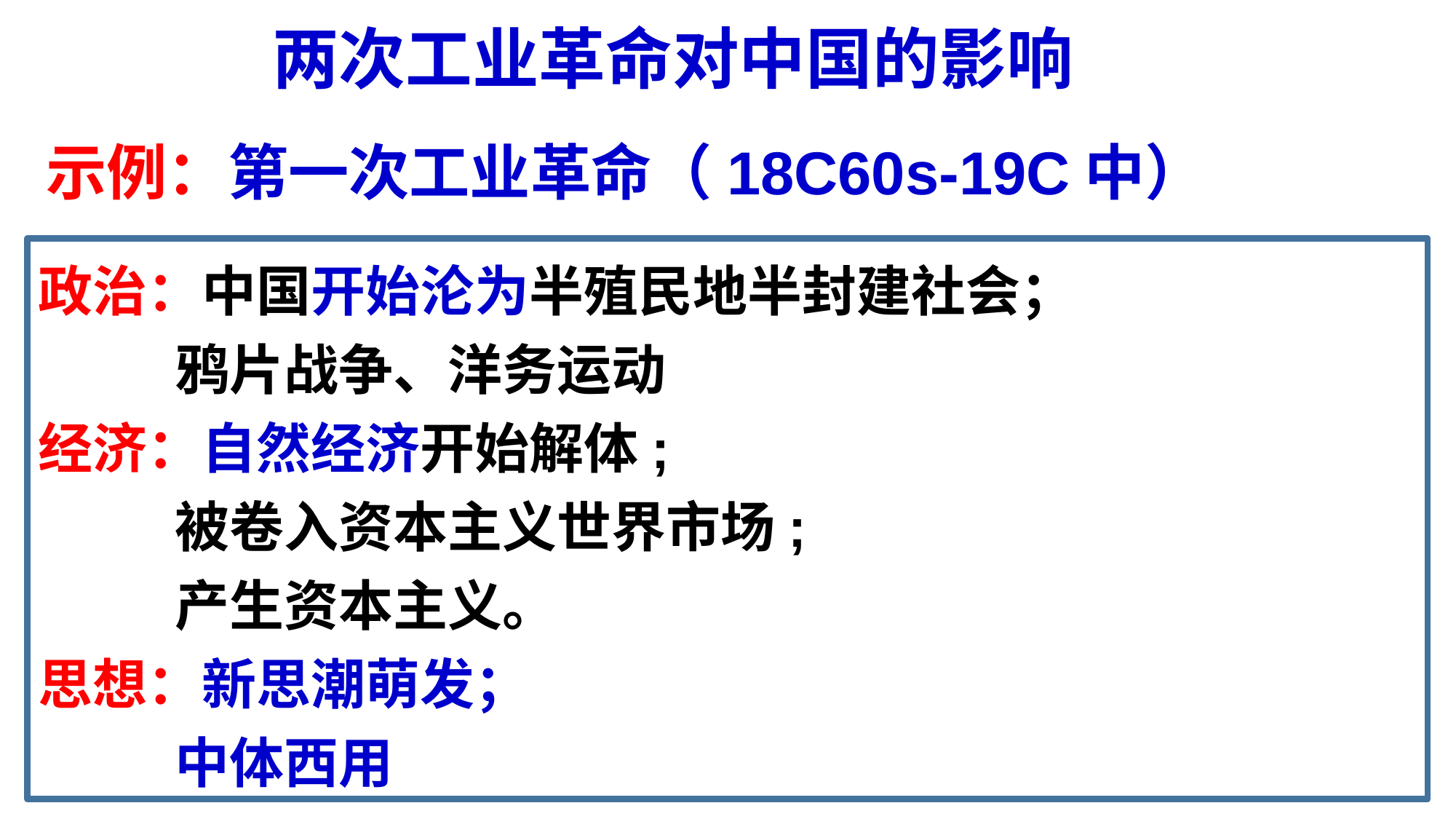

两次工业革命对中国的影响
示例：第一次工业革命（18C60s-19C中）
政治：中国开始沦为半殖民地半封建社会；
          鸦片战争、洋务运动
经济：自然经济开始解体;
          被卷入资本主义世界市场;
          产生资本主义。
思想：新思潮萌发；
          中体西用